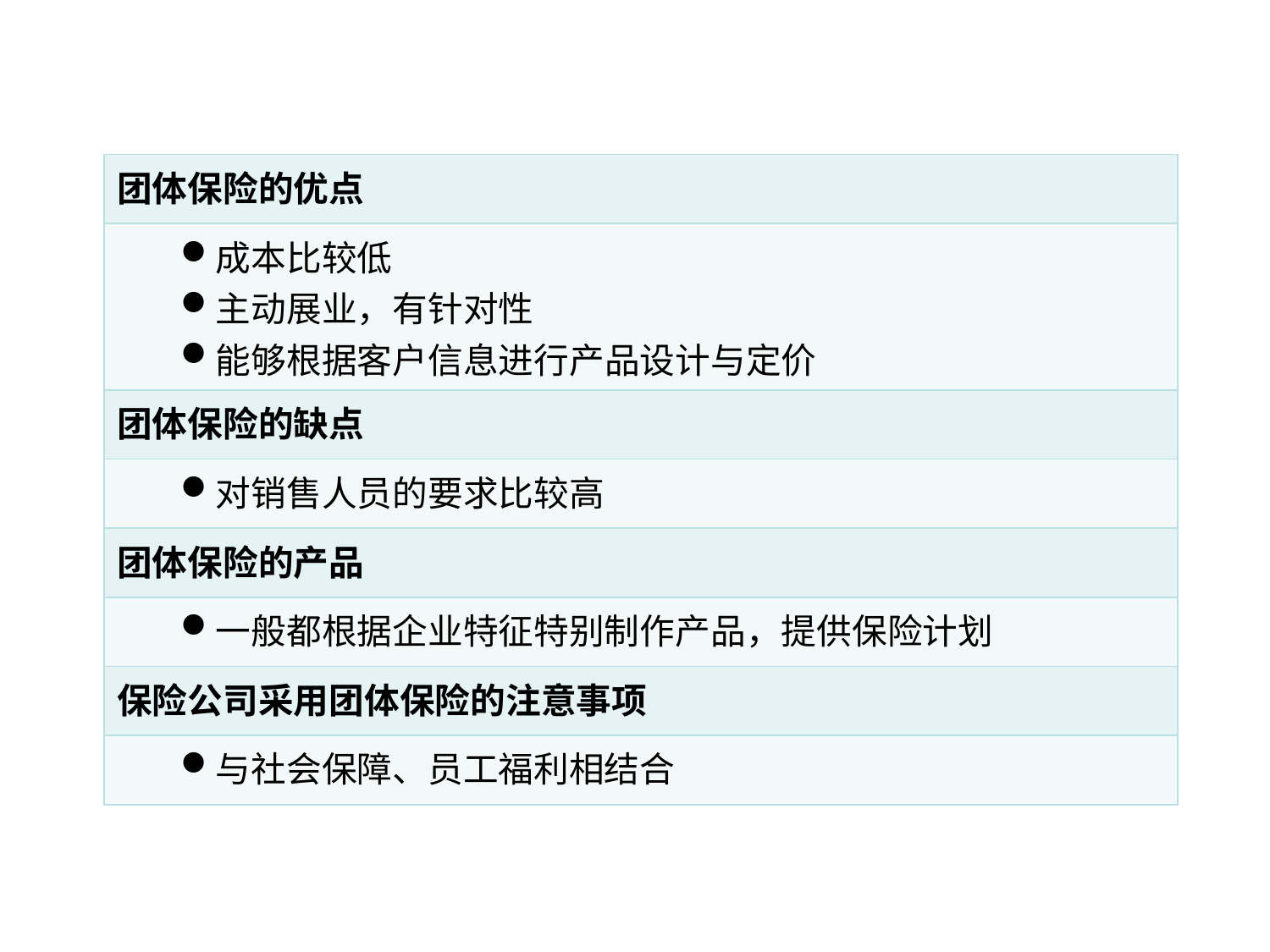

| 团体保险的优点 |
| --- |
| 成本比较低 主动展业，有针对性 能够根据客户信息进行产品设计与定价 |
| 团体保险的缺点 |
| 对销售人员的要求比较高 |
| 团体保险的产品 |
| 一般都根据企业特征特别制作产品，提供保险计划 |
| 保险公司采用团体保险的注意事项 |
| 与社会保障、员工福利相结合 |